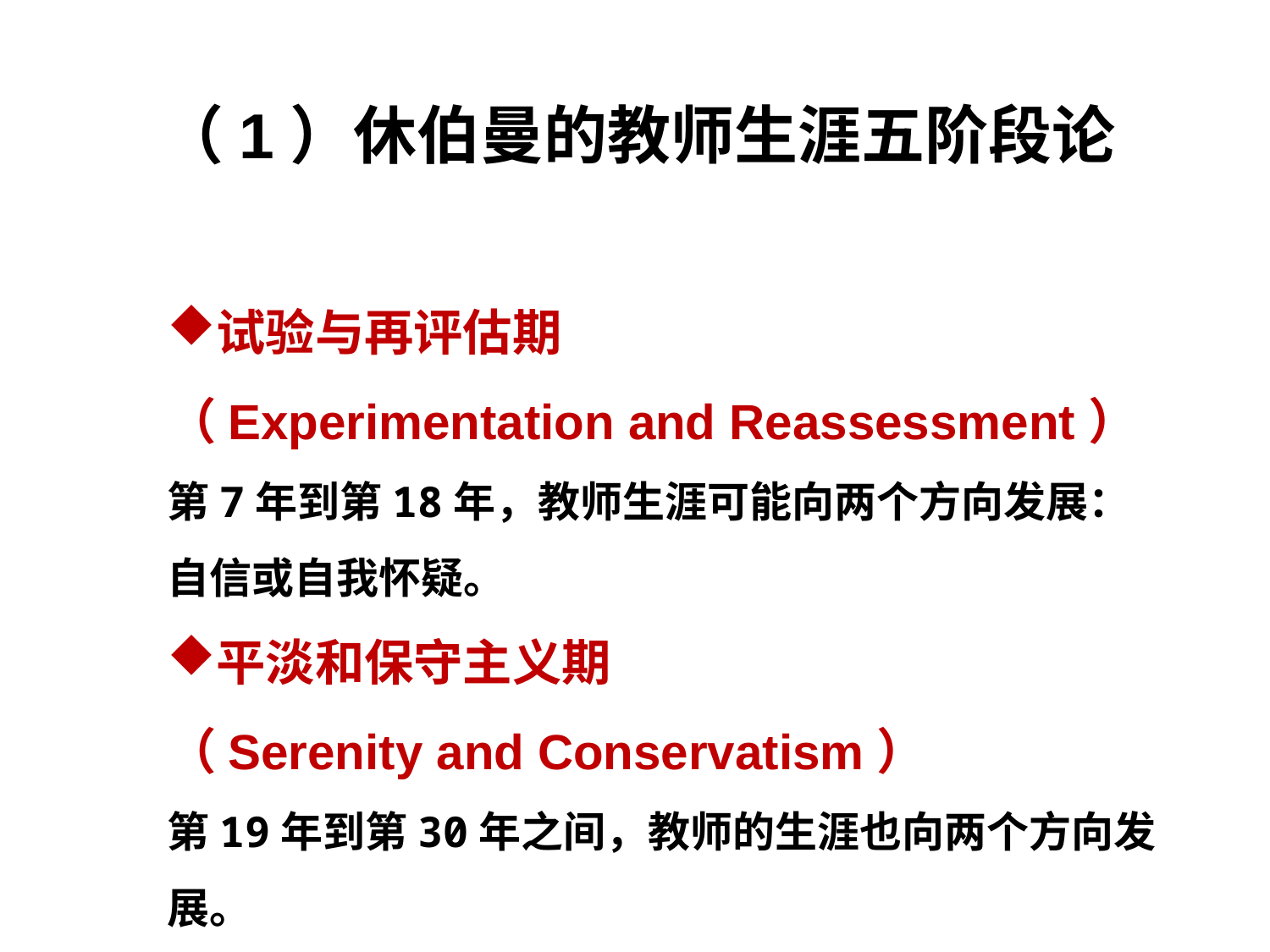

（1）休伯曼的教师生涯五阶段论
试验与再评估期
（Experimentation and Reassessment）
第7年到第18年，教师生涯可能向两个方向发展：自信或自我怀疑。
平淡和保守主义期
（Serenity and Conservatism）
第19年到第30年之间，教师的生涯也向两个方向发展。